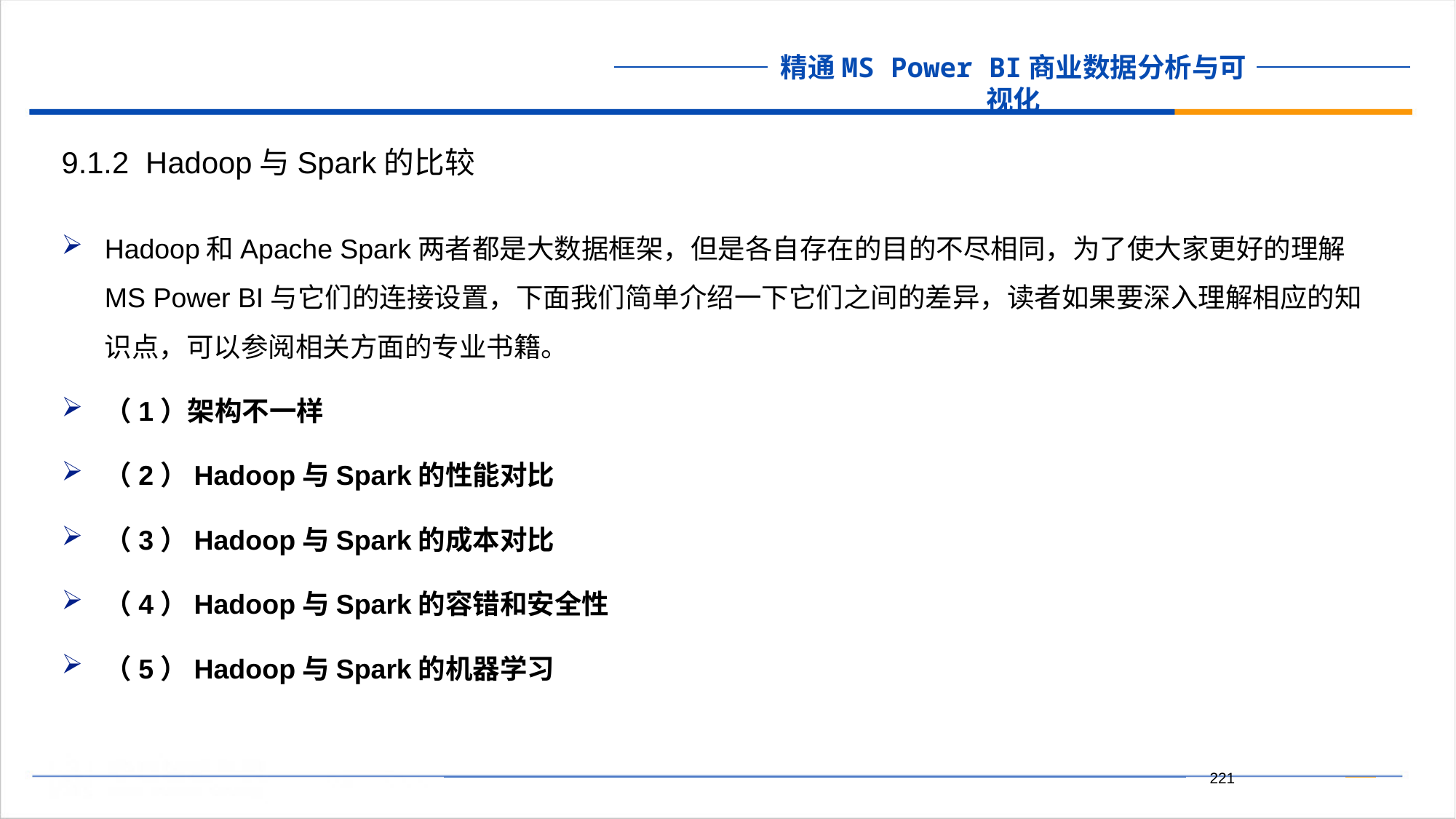

9.1.2  Hadoop与Spark的比较
Hadoop和Apache Spark两者都是大数据框架，但是各自存在的目的不尽相同，为了使大家更好的理解MS Power BI与它们的连接设置，下面我们简单介绍一下它们之间的差异，读者如果要深入理解相应的知识点，可以参阅相关方面的专业书籍。
（1）架构不一样
（2）Hadoop与Spark的性能对比
（3）Hadoop与Spark的成本对比
（4）Hadoop与Spark的容错和安全性
（5）Hadoop与Spark的机器学习